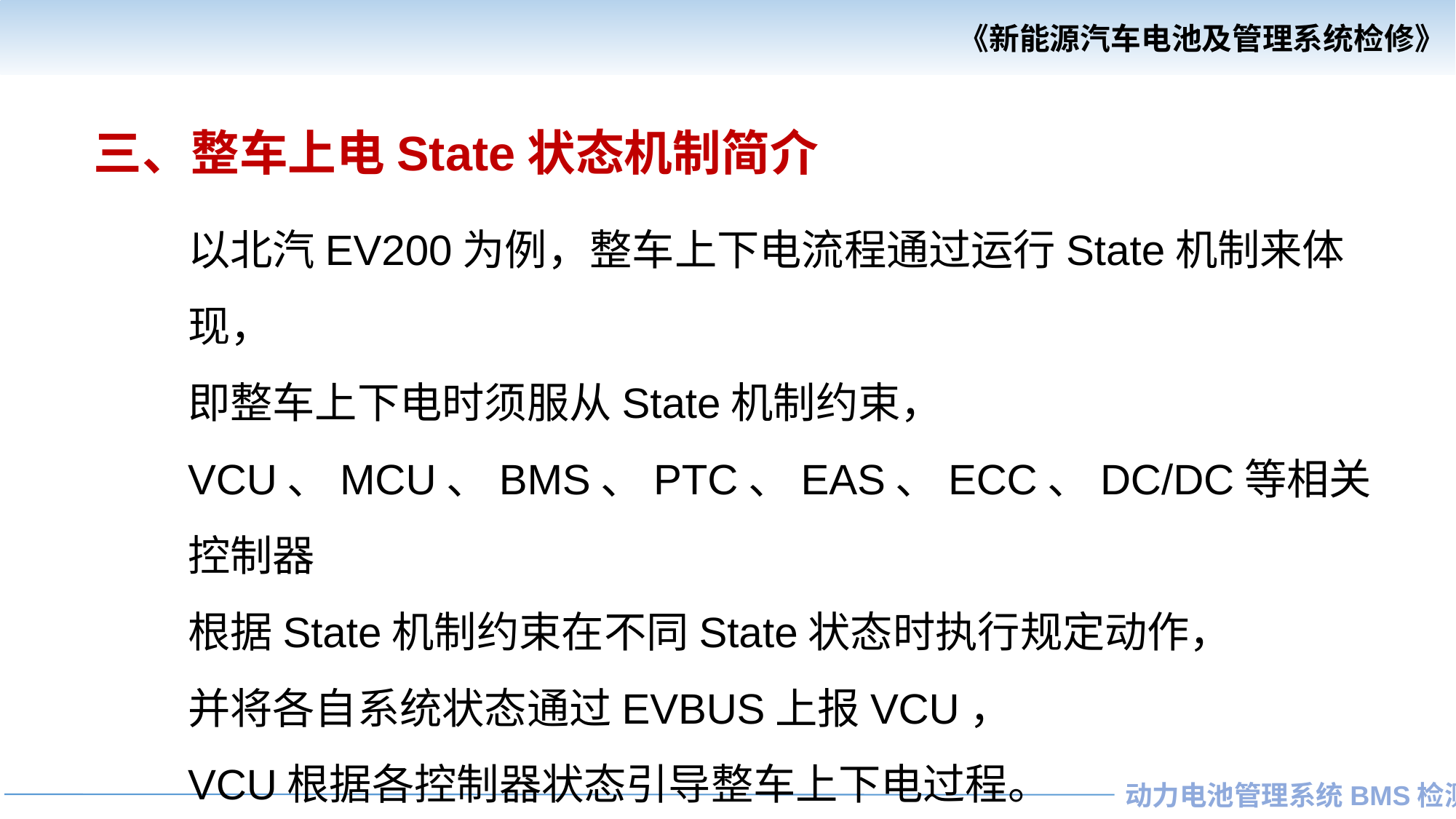

三、整车上电State状态机制简介
以北汽EV200为例，整车上下电流程通过运行State机制来体现，
即整车上下电时须服从State机制约束，
VCU、MCU、BMS、PTC、EAS、ECC、DC/DC等相关控制器
根据State机制约束在不同State状态时执行规定动作，
并将各自系统状态通过EVBUS上报VCU，
VCU根据各控制器状态引导整车上下电过程。